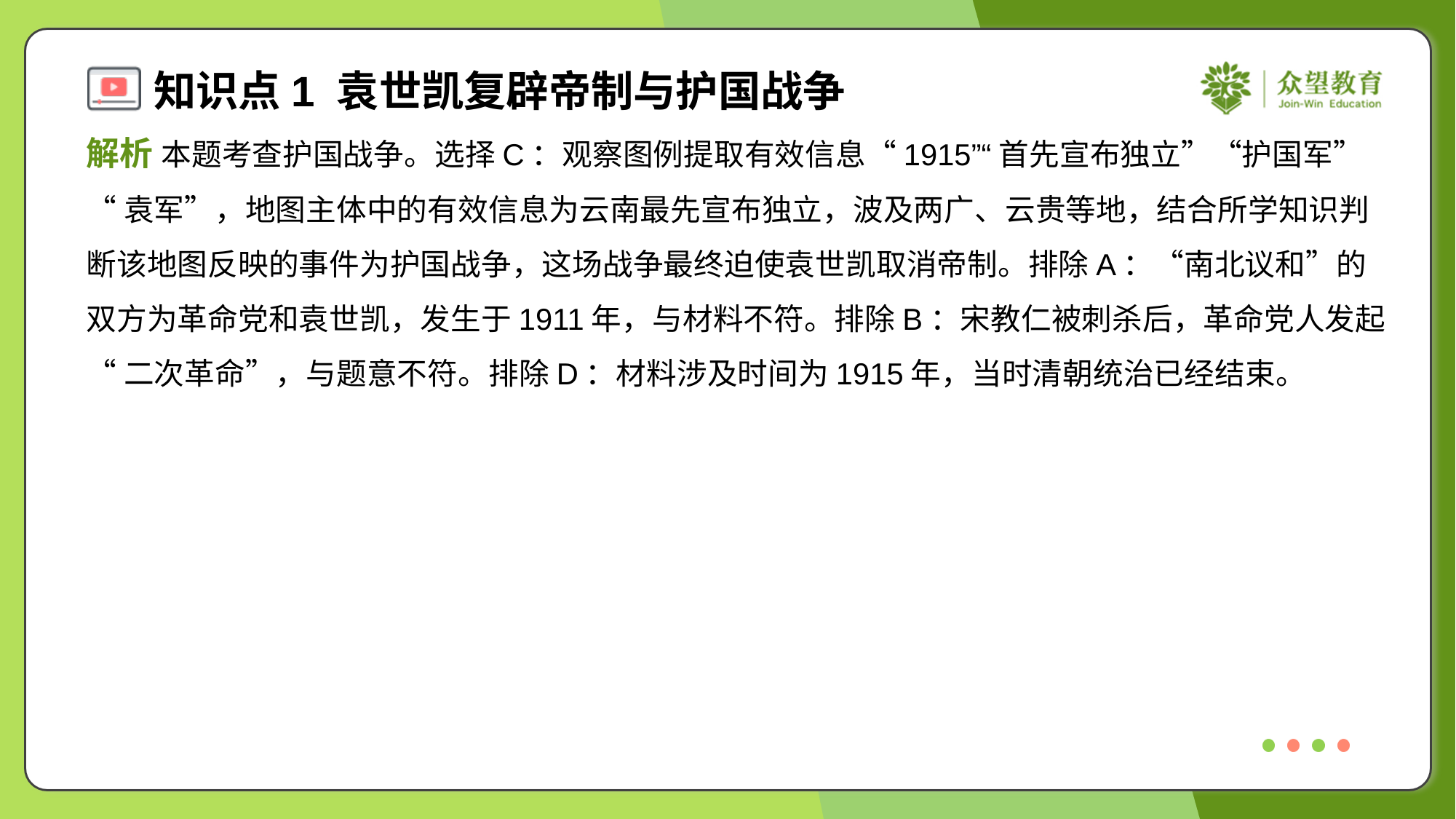

解析 本题考查护国战争。选择C：观察图例提取有效信息“1915”“首先宣布独立”“护国军”
“袁军”，地图主体中的有效信息为云南最先宣布独立，波及两广、云贵等地，结合所学知识判
断该地图反映的事件为护国战争，这场战争最终迫使袁世凯取消帝制。排除A：“南北议和”的
双方为革命党和袁世凯，发生于1911年，与材料不符。排除B：宋教仁被刺杀后，革命党人发起
“二次革命”，与题意不符。排除D：材料涉及时间为1915年，当时清朝统治已经结束。